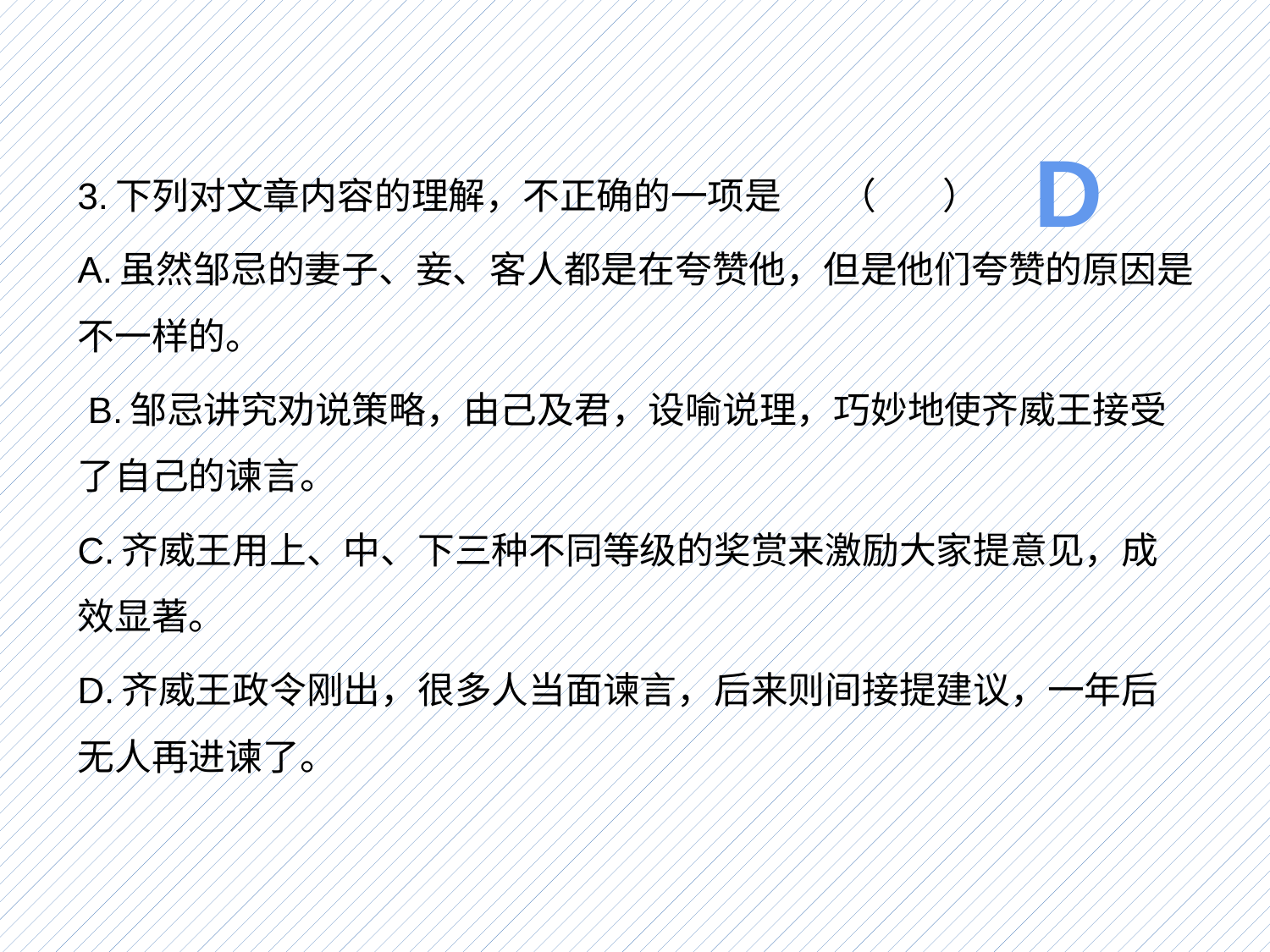

D
3.下列对文章内容的理解，不正确的一项是       （        ）
A.虽然邹忌的妻子、妾、客人都是在夸赞他，但是他们夸赞的原因是不一样的。
 B.邹忌讲究劝说策略，由己及君，设喻说理，巧妙地使齐威王接受了自己的谏言。
C.齐威王用上、中、下三种不同等级的奖赏来激励大家提意见，成效显著。
D.齐威王政令刚出，很多人当面谏言，后来则间接提建议，一年后无人再进谏了。